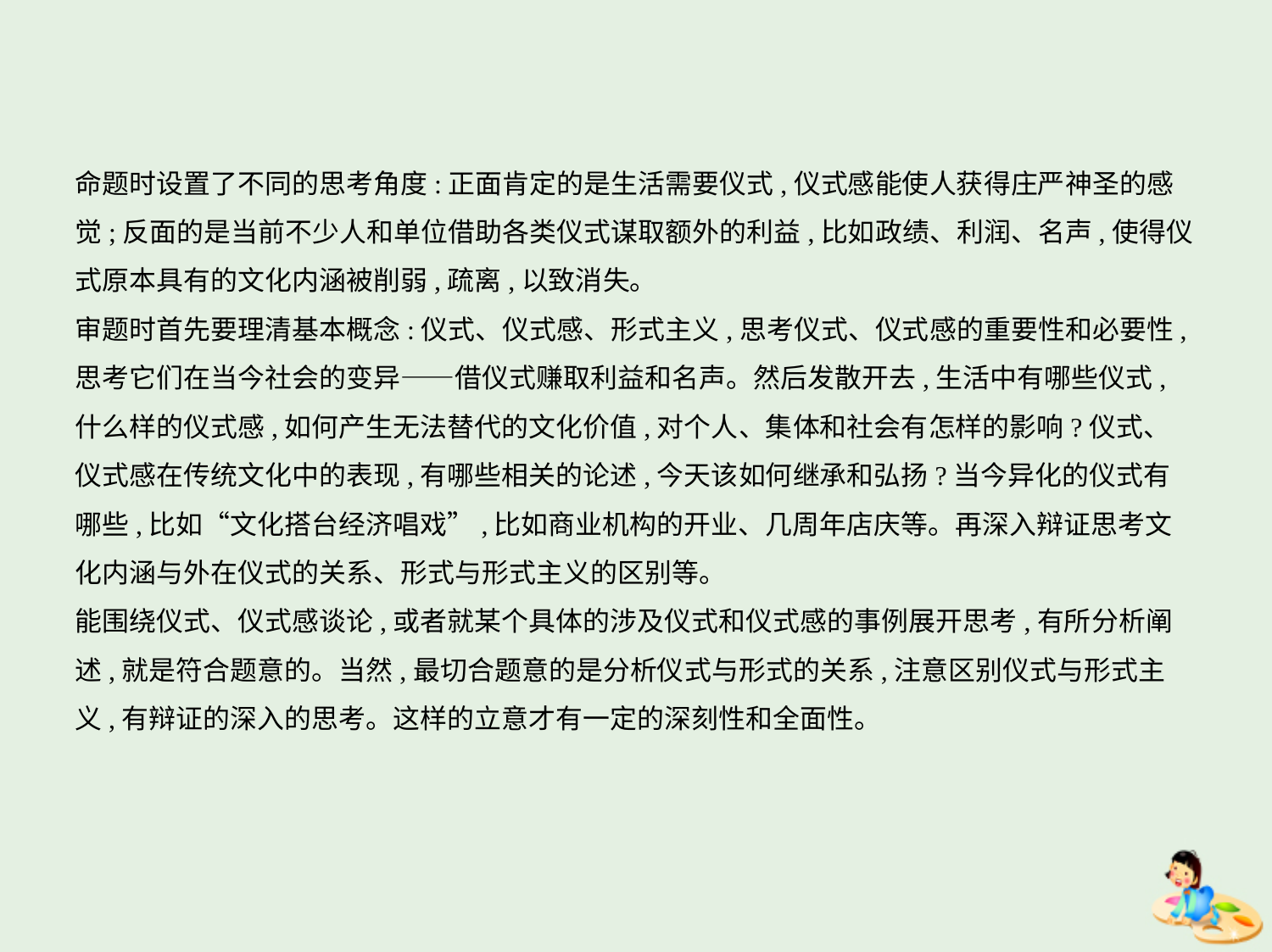

命题时设置了不同的思考角度:正面肯定的是生活需要仪式,仪式感能使人获得庄严神圣的感
觉;反面的是当前不少人和单位借助各类仪式谋取额外的利益,比如政绩、利润、名声,使得仪
式原本具有的文化内涵被削弱,疏离,以致消失。
审题时首先要理清基本概念:仪式、仪式感、形式主义,思考仪式、仪式感的重要性和必要性,
思考它们在当今社会的变异——借仪式赚取利益和名声。然后发散开去,生活中有哪些仪式,
什么样的仪式感,如何产生无法替代的文化价值,对个人、集体和社会有怎样的影响?仪式、
仪式感在传统文化中的表现,有哪些相关的论述,今天该如何继承和弘扬?当今异化的仪式有
哪些,比如“文化搭台经济唱戏”,比如商业机构的开业、几周年店庆等。再深入辩证思考文
化内涵与外在仪式的关系、形式与形式主义的区别等。
能围绕仪式、仪式感谈论,或者就某个具体的涉及仪式和仪式感的事例展开思考,有所分析阐
述,就是符合题意的。当然,最切合题意的是分析仪式与形式的关系,注意区别仪式与形式主
义,有辩证的深入的思考。这样的立意才有一定的深刻性和全面性。